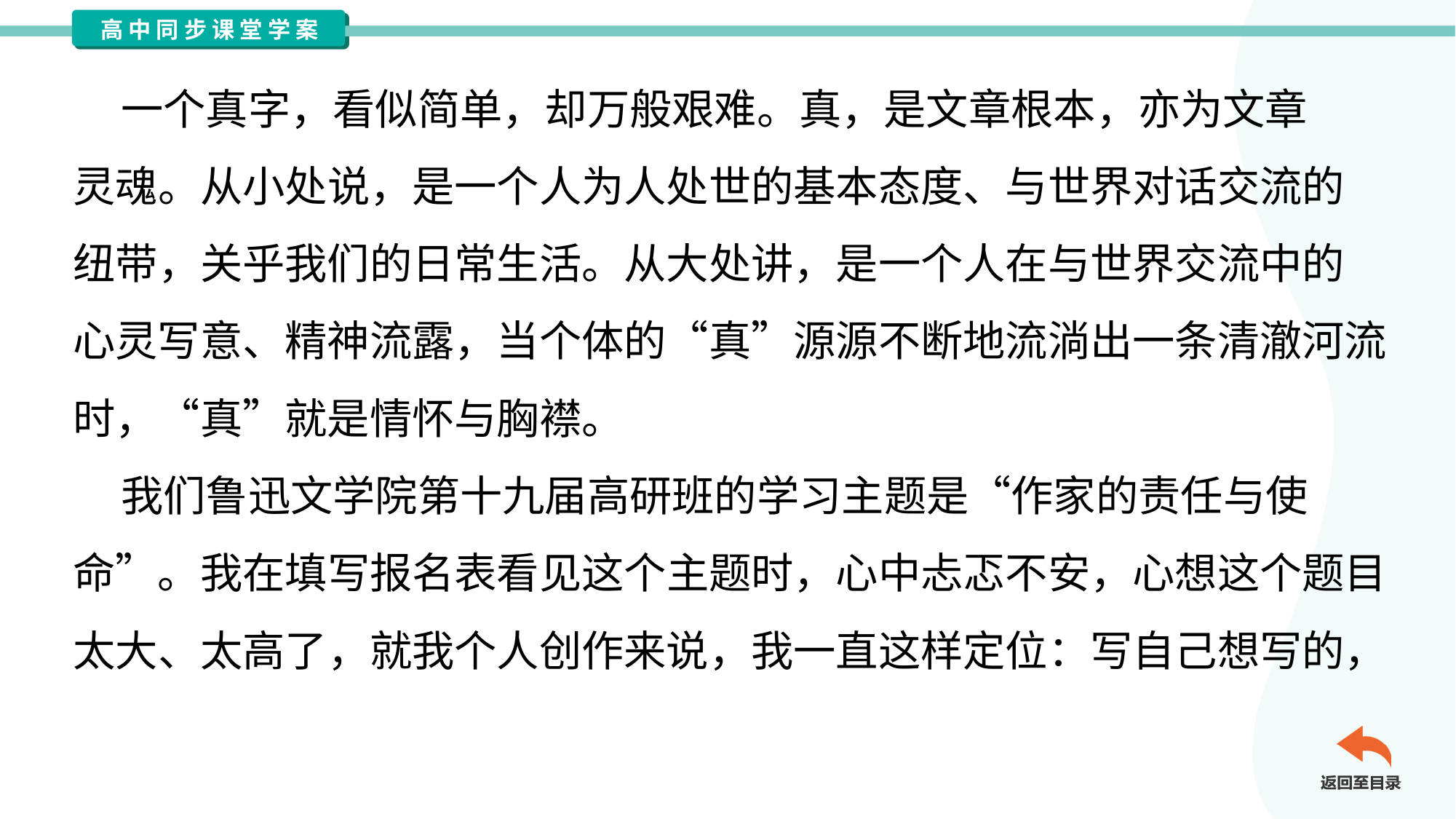

一个真字，看似简单，却万般艰难。真，是文章根本，亦为文章
灵魂。从小处说，是一个人为人处世的基本态度、与世界对话交流的
纽带，关乎我们的日常生活。从大处讲，是一个人在与世界交流中的
心灵写意、精神流露，当个体的“真”源源不断地流淌出一条清澈河流
时，“真”就是情怀与胸襟。
    我们鲁迅文学院第十九届高研班的学习主题是“作家的责任与使
命”。我在填写报名表看见这个主题时，心中忐忑不安，心想这个题目
太大、太高了，就我个人创作来说，我一直这样定位：写自己想写的，